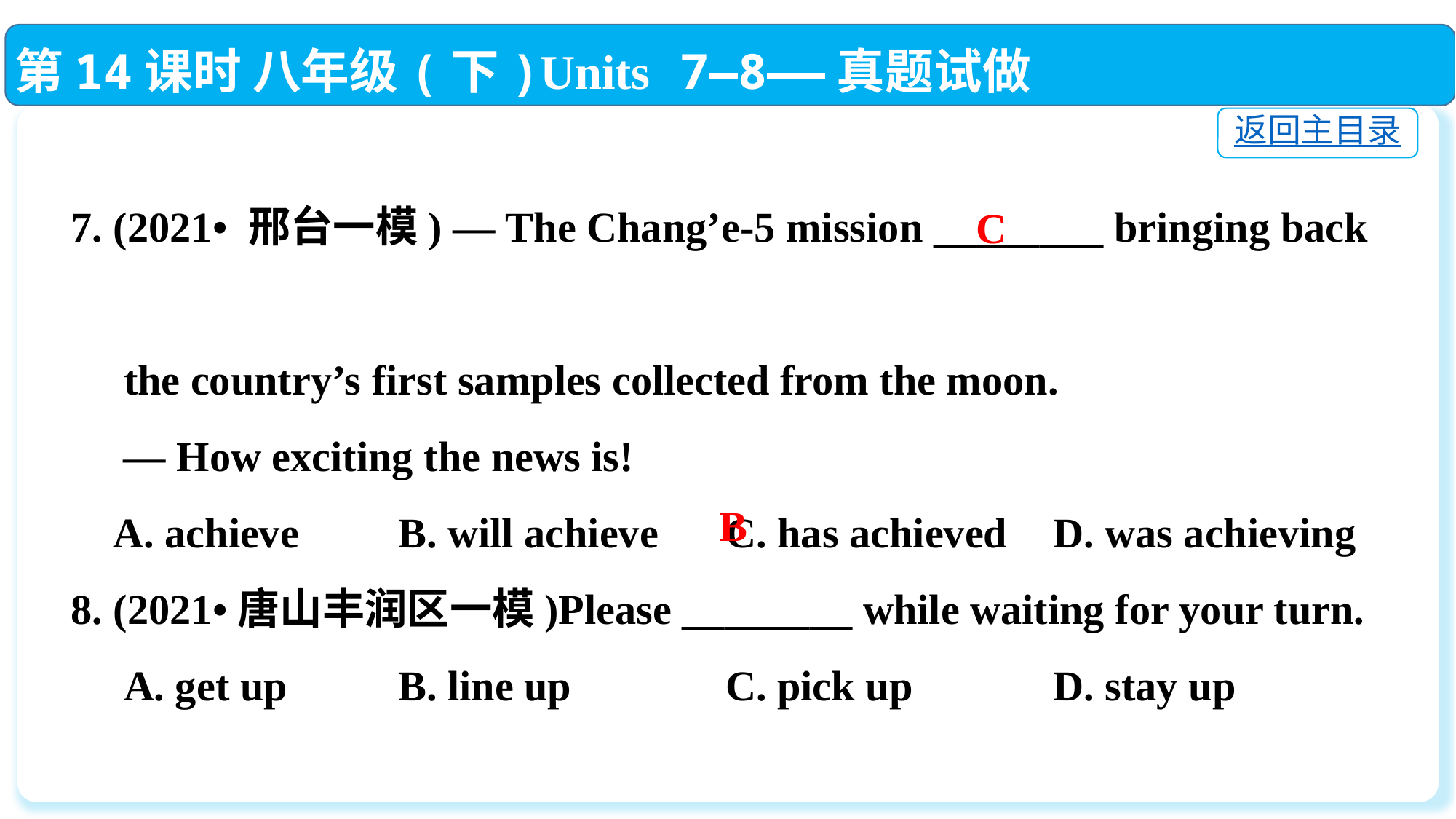

第14课时 八年级(下)Units 7—8——真题试做

返回主目录
7. (2021• 邢台一模) — The Chang’e-5 mission ________ bringing back
     the country’s first samples collected from the moon.
     — How exciting the news is!
    A. achieve	B. will achieve	C. has achieved	D. was achieving
8. (2021•唐山丰润区一模)Please ________ while waiting for your turn.
     A. get up		B. line up		C. pick up		D. stay up

C
B